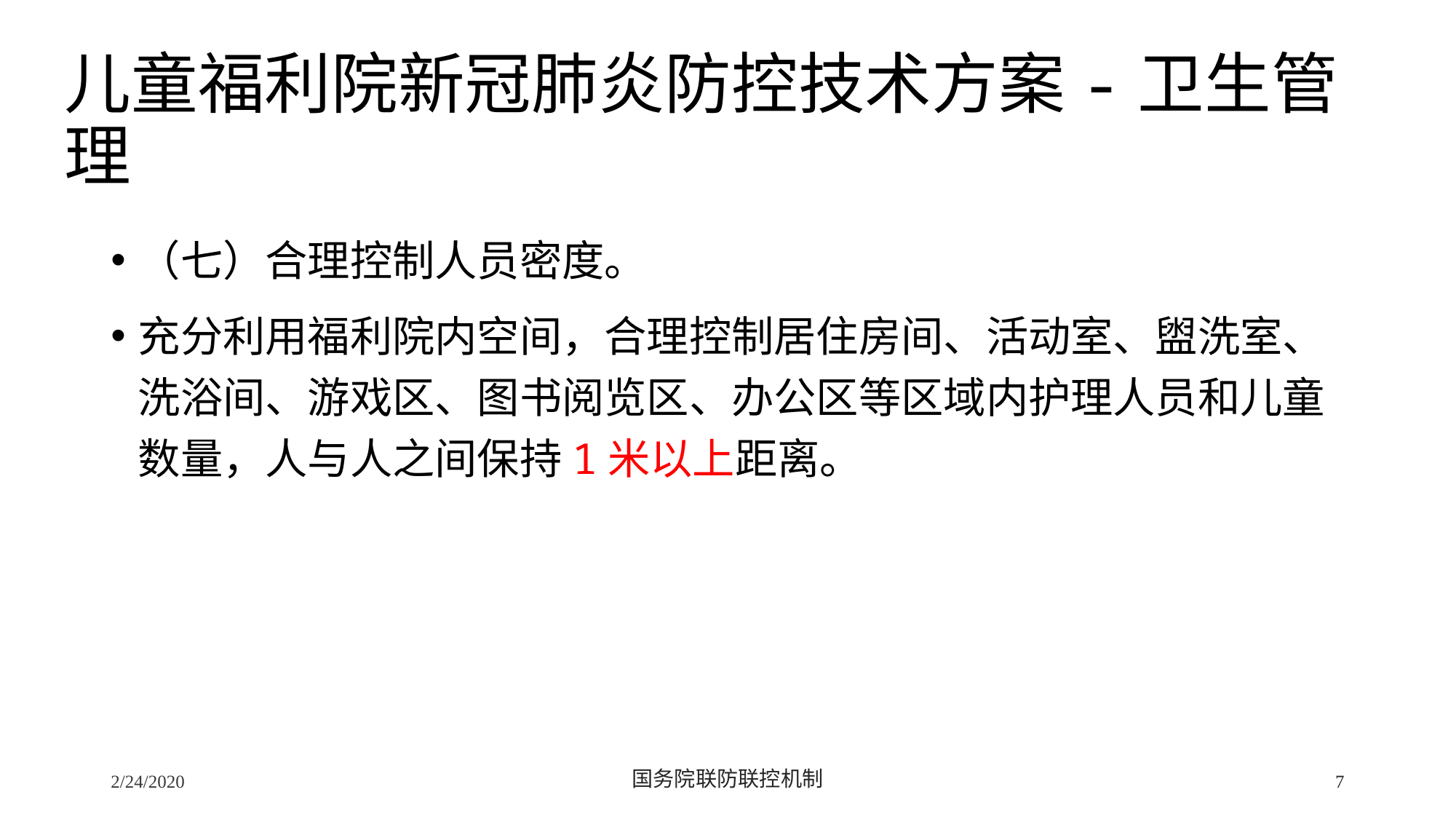

# 儿童福利院新冠肺炎防控技术方案-卫生管理
（七）合理控制人员密度。
充分利用福利院内空间，合理控制居住房间、活动室、盥洗室、洗浴间、游戏区、图书阅览区、办公区等区域内护理人员和儿童数量，人与人之间保持1米以上距离。
2/24/2020
国务院联防联控机制
7